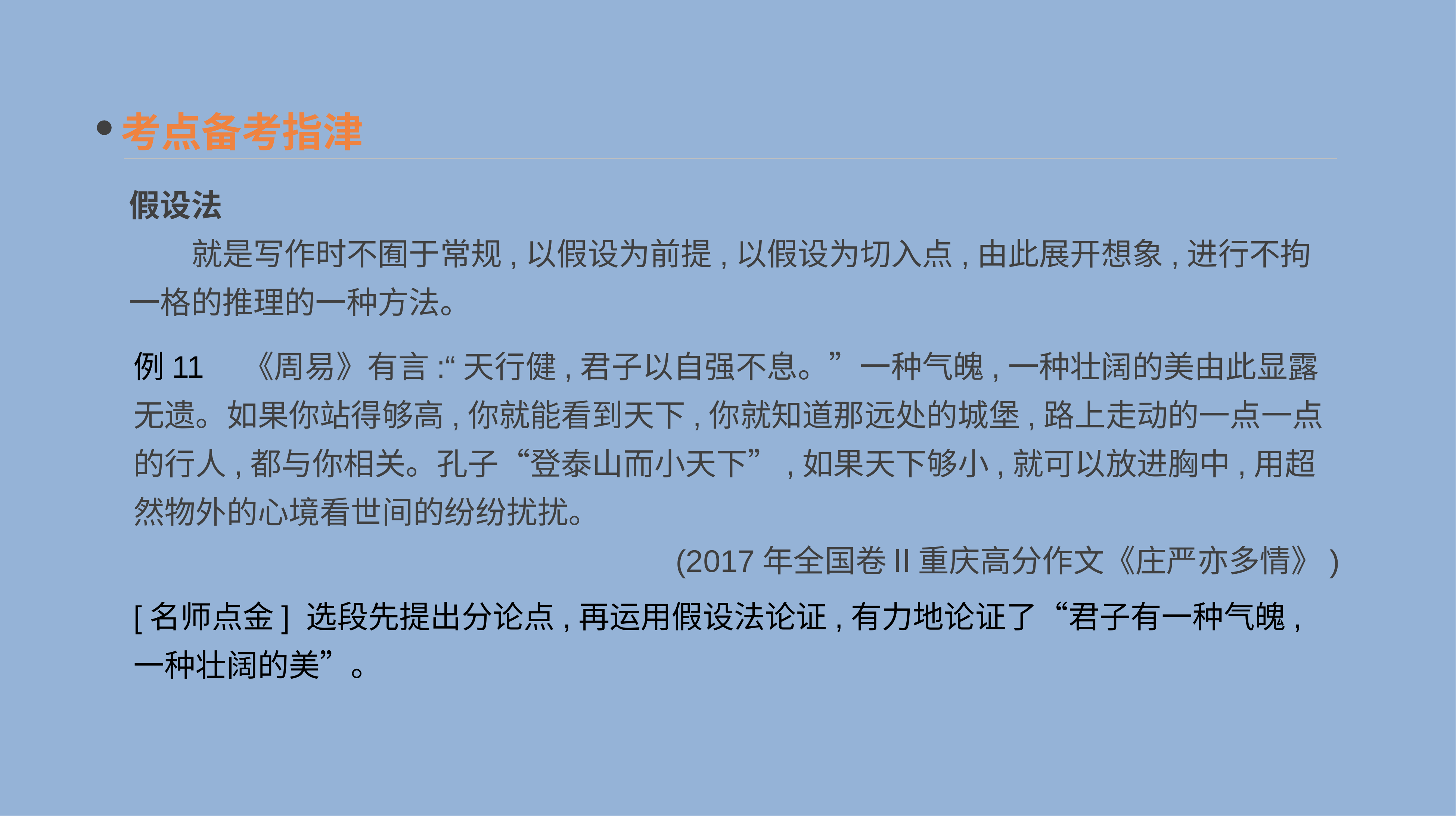

考点备考指津

假设法
　　就是写作时不囿于常规,以假设为前提,以假设为切入点,由此展开想象,进行不拘一格的推理的一种方法。
例11　《周易》有言:“天行健,君子以自强不息。”一种气魄,一种壮阔的美由此显露无遗。如果你站得够高,你就能看到天下,你就知道那远处的城堡,路上走动的一点一点的行人,都与你相关。孔子“登泰山而小天下”,如果天下够小,就可以放进胸中,用超然物外的心境看世间的纷纷扰扰。
(2017年全国卷Ⅱ重庆高分作文《庄严亦多情》)

[名师点金] 选段先提出分论点,再运用假设法论证,有力地论证了“君子有一种气魄,一种壮阔的美”。